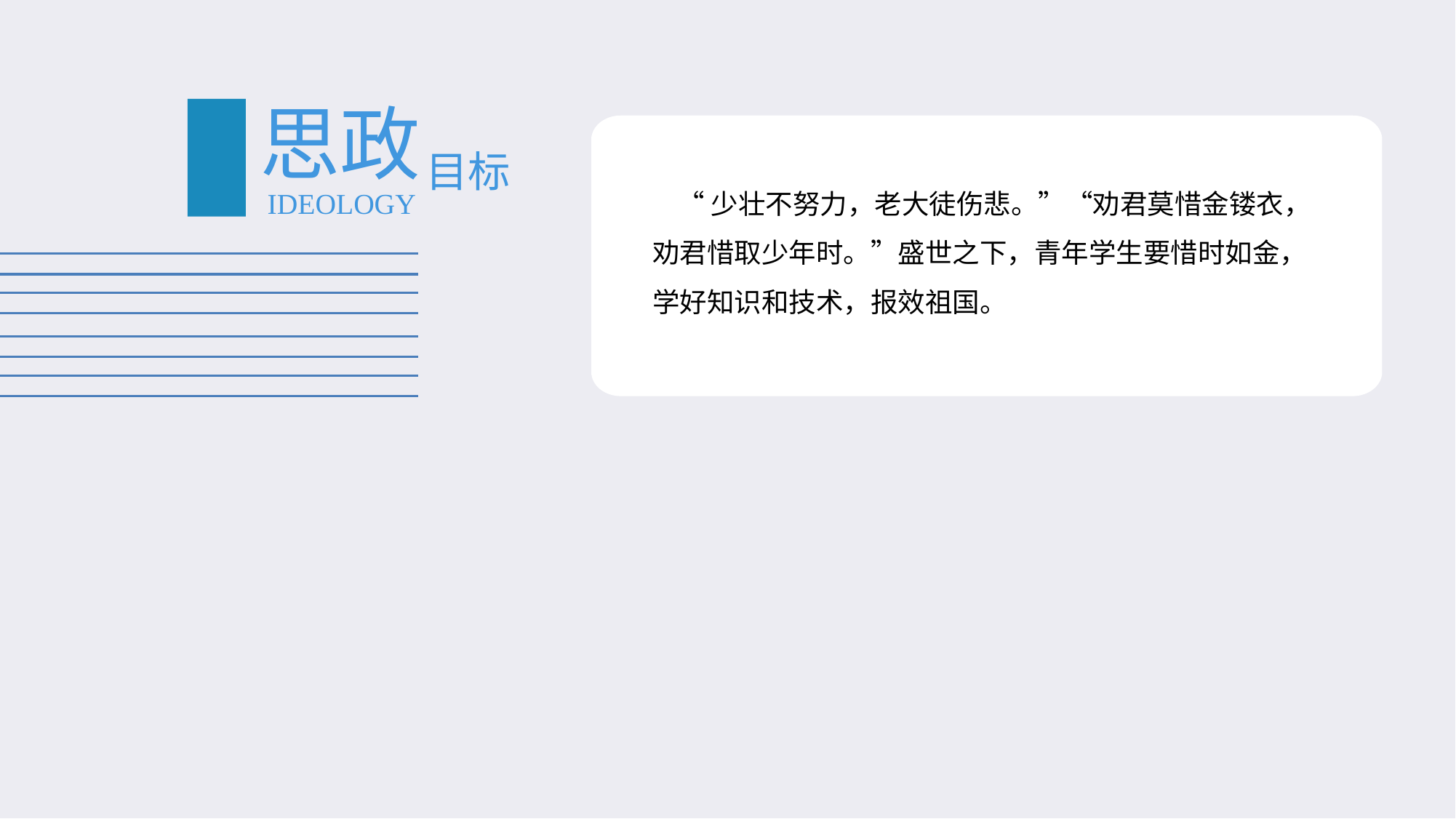

#
思政
目标

    “少壮不努力，老大徒伤悲。”“劝君莫惜金镂衣，劝君惜取少年时。”盛世之下，青年学生要惜时如金，学好知识和技术，报效祖国。

IDEOLOGY